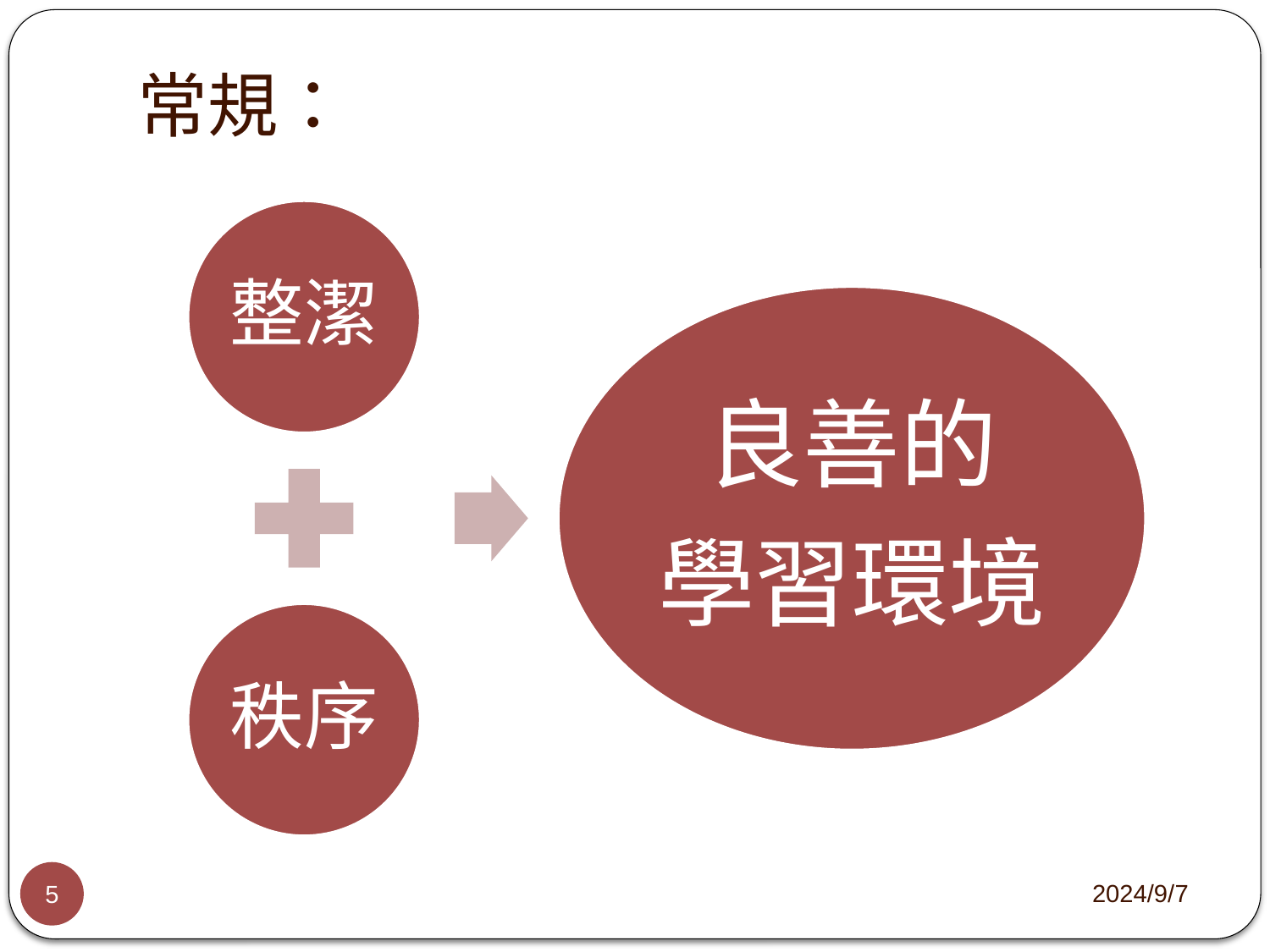

# 常規：
整潔

秩序

良善的
學習環境
2024/9/7
5